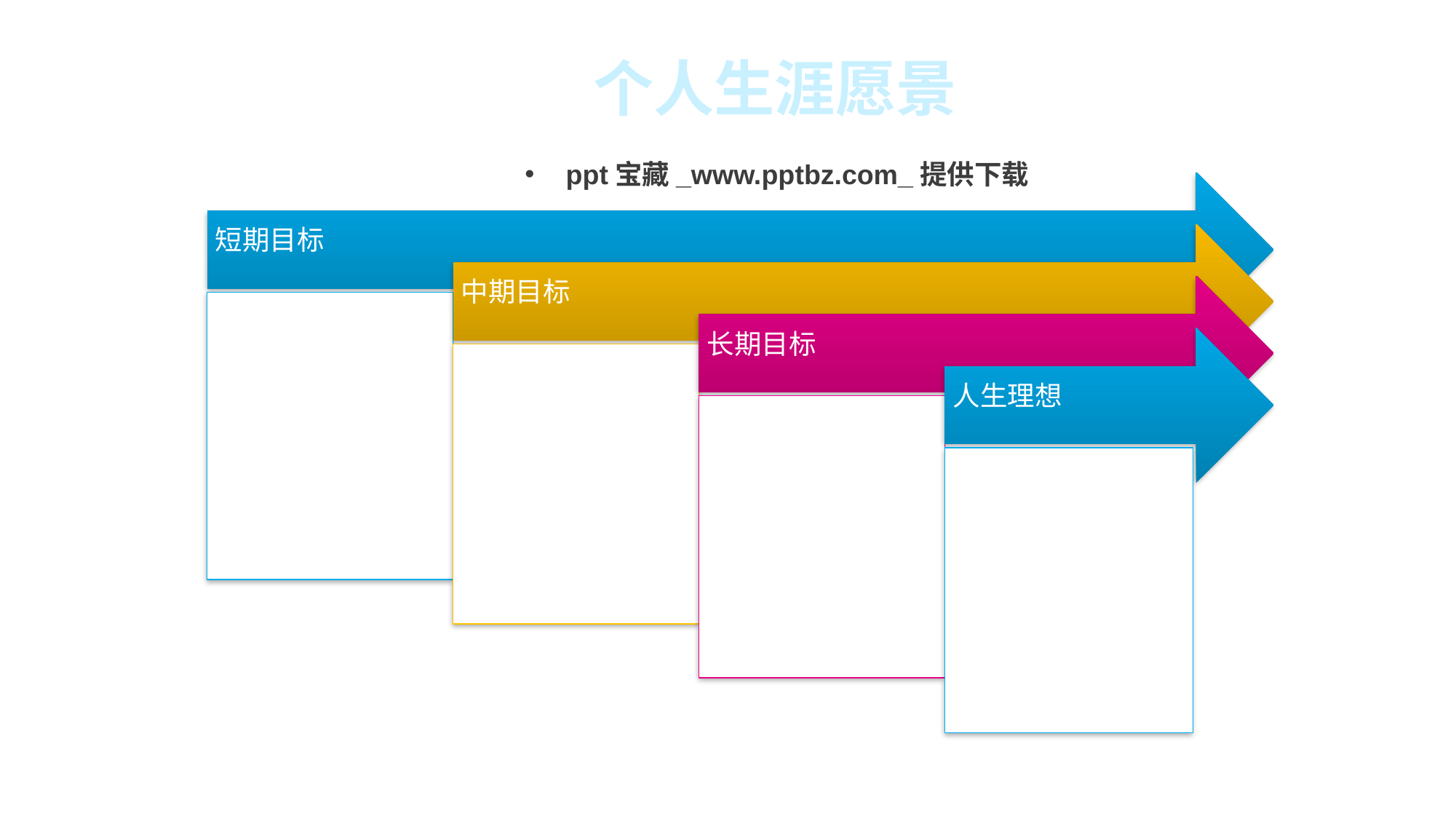

# 个人生涯愿景
短期目标

中期目标

长期目标

人生理想

ppt宝藏_www.pptbz.com_提供下载